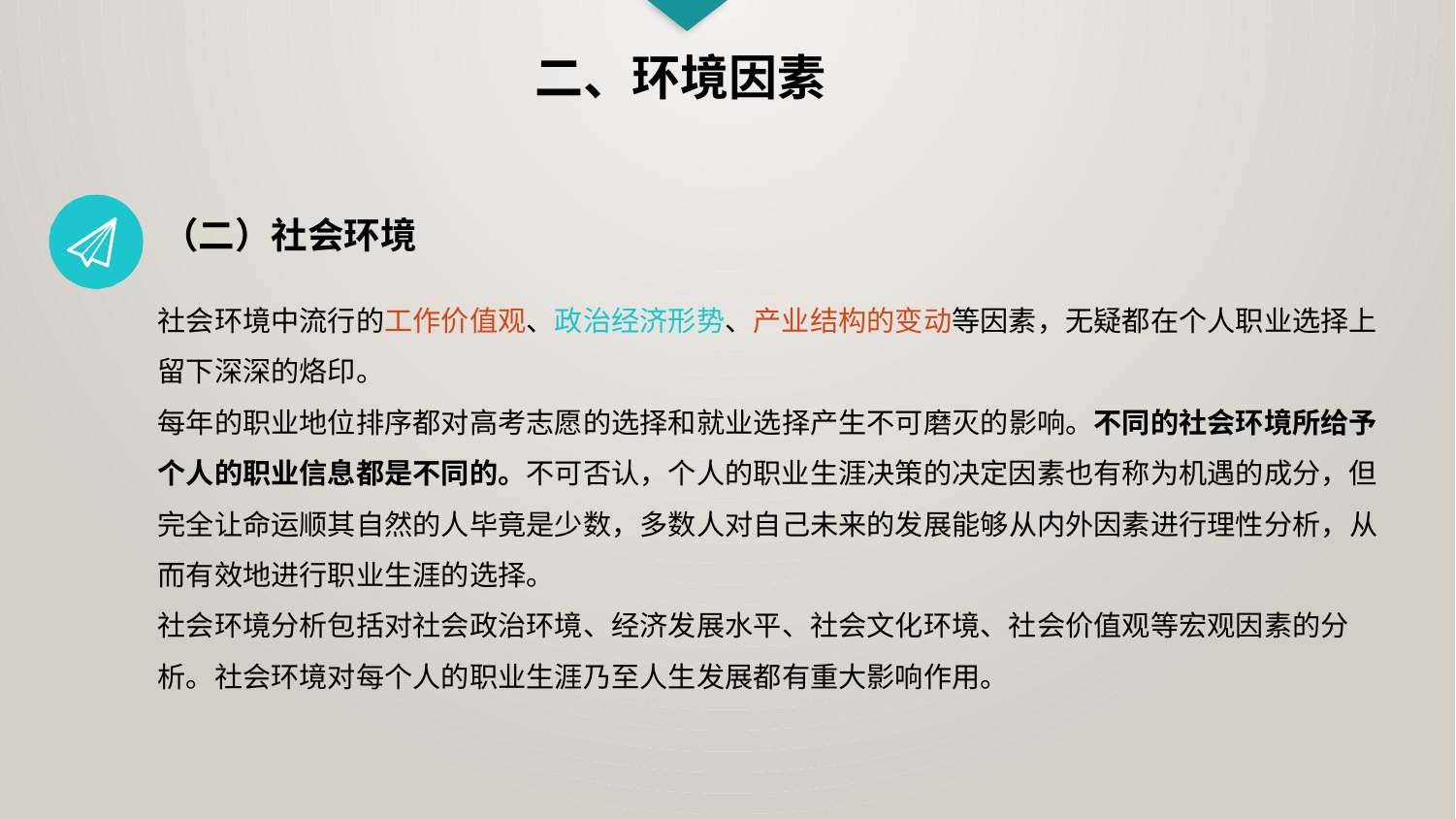

二、环境因素

（二）社会环境

社会环境中流行的工作价值观、政治经济形势、产业结构的变动等因素，无疑都在个人职业选择上留下深深的烙印。
每年的职业地位排序都对高考志愿的选择和就业选择产生不可磨灭的影响。不同的社会环境所给予个人的职业信息都是不同的。不可否认，个人的职业生涯决策的决定因素也有称为机遇的成分，但完全让命运顺其自然的人毕竟是少数，多数人对自己未来的发展能够从内外因素进行理性分析，从而有效地进行职业生涯的选择。
社会环境分析包括对社会政治环境、经济发展水平、社会文化环境、社会价值观等宏观因素的分析。社会环境对每个人的职业生涯乃至人生发展都有重大影响作用。
15